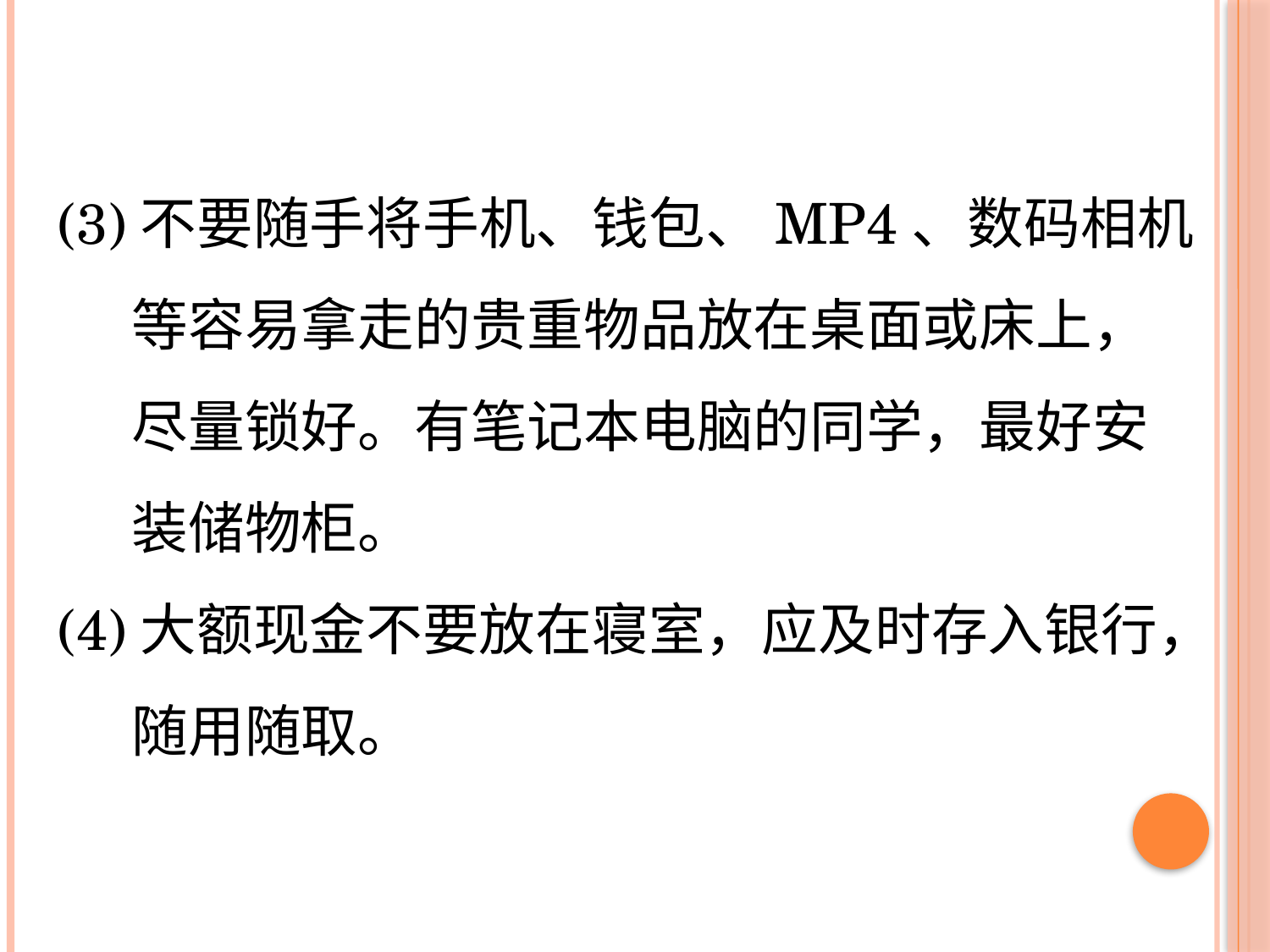

(3)不要随手将手机、钱包、MP4、数码相机等容易拿走的贵重物品放在桌面或床上，尽量锁好。有笔记本电脑的同学，最好安装储物柜。
(4)大额现金不要放在寝室，应及时存入银行，随用随取。